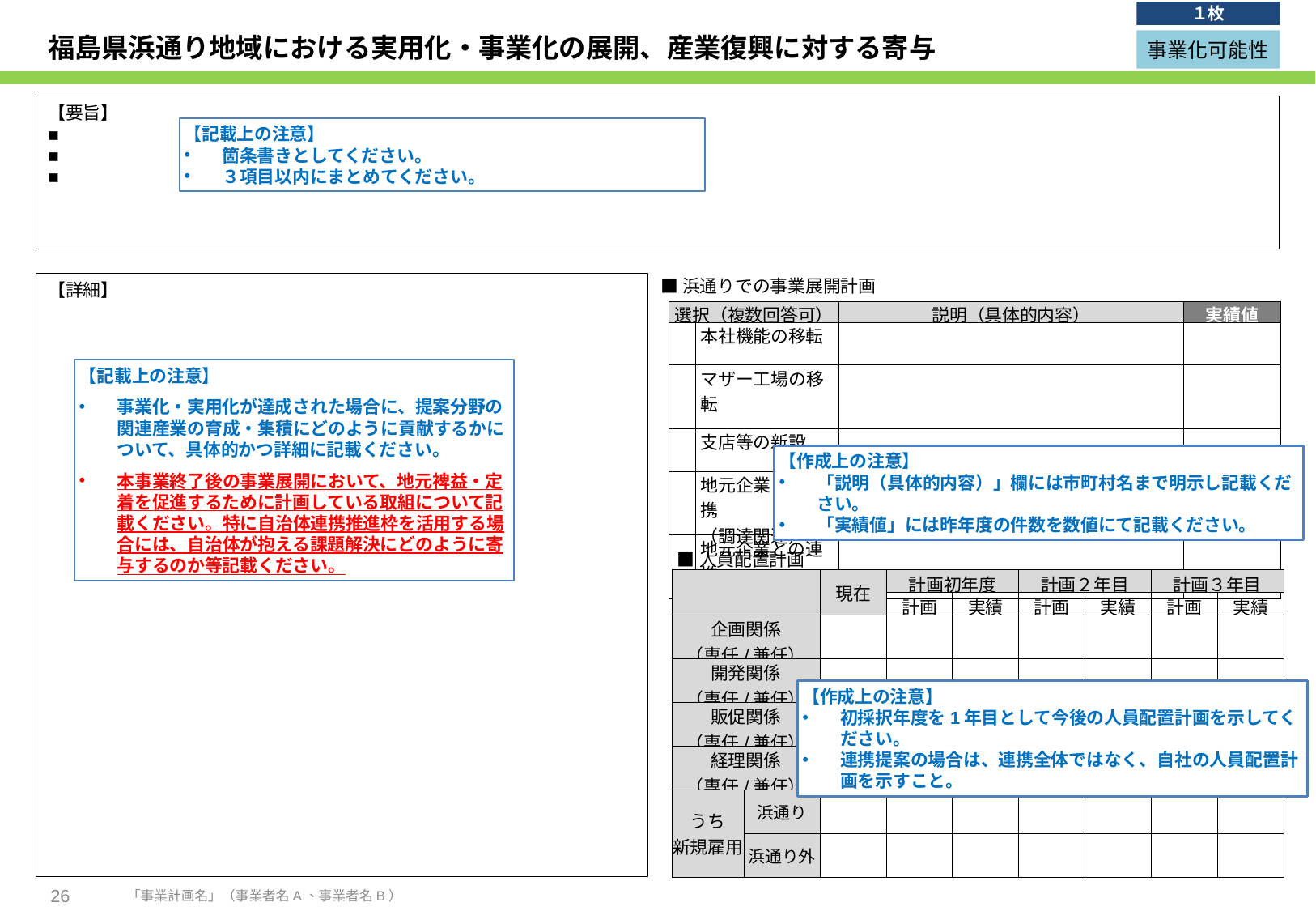

１枚
# 福島県浜通り地域における実用化・事業化の展開、産業復興に対する寄与
事業化可能性
【要旨】
■
■
■
【記載上の注意】
箇条書きとしてください。
３項目以内にまとめてください。
■浜通りでの事業展開計画
【詳細】
| 選択（複数回答可） |  | 説明（具体的内容） | 実績値 |
| --- | --- | --- | --- |
|  | 本社機能の移転 |  |  |
|  | マザー工場の移転 |  |  |
|  | 支店等の新設 |  |  |
|  | 地元企業との提携 （調達関連） |  |  |
|  | 地元企業との連携 （発注関連） |  |  |
【記載上の注意】
事業化・実用化が達成された場合に、提案分野の関連産業の育成・集積にどのように貢献するかについて、具体的かつ詳細に記載ください。
本事業終了後の事業展開において、地元裨益・定着を促進するために計画している取組について記載ください。特に自治体連携推進枠を活用する場合には、自治体が抱える課題解決にどのように寄与するのか等記載ください。
【作成上の注意】
「説明（具体的内容）」欄には市町村名まで明示し記載ください。
「実績値」には昨年度の件数を数値にて記載ください。
| ■人員配置計画 |  |  |  |  |  |  |  |  |
| --- | --- | --- | --- | --- | --- | --- | --- | --- |
|  |  | 現在 | 計画初年度 |  | 計画２年目 |  | 計画３年目 |  |
|  |  |  | 計画 | 実績 | 計画 | 実績 | 計画 | 実績 |
| 企画関係 （専任/兼任） |  |  |  |  |  |  |  |  |
| 開発関係 （専任/兼任） |  |  |  |  |  |  |  |  |
| 販促関係 （専任/兼任） |  |  |  |  |  |  |  |  |
| 経理関係 （専任/兼任） |  |  |  |  |  |  |  |  |
| うち 新規雇用 | 浜通り |  |  |  |  |  |  |  |
|  | 浜通り外 |  |  |  |  |  |  |  |
【作成上の注意】
初採択年度を1年目として今後の人員配置計画を示してください。
連携提案の場合は、連携全体ではなく、自社の人員配置計画を示すこと。
26
「事業計画名」（事業者名A、事業者名B）